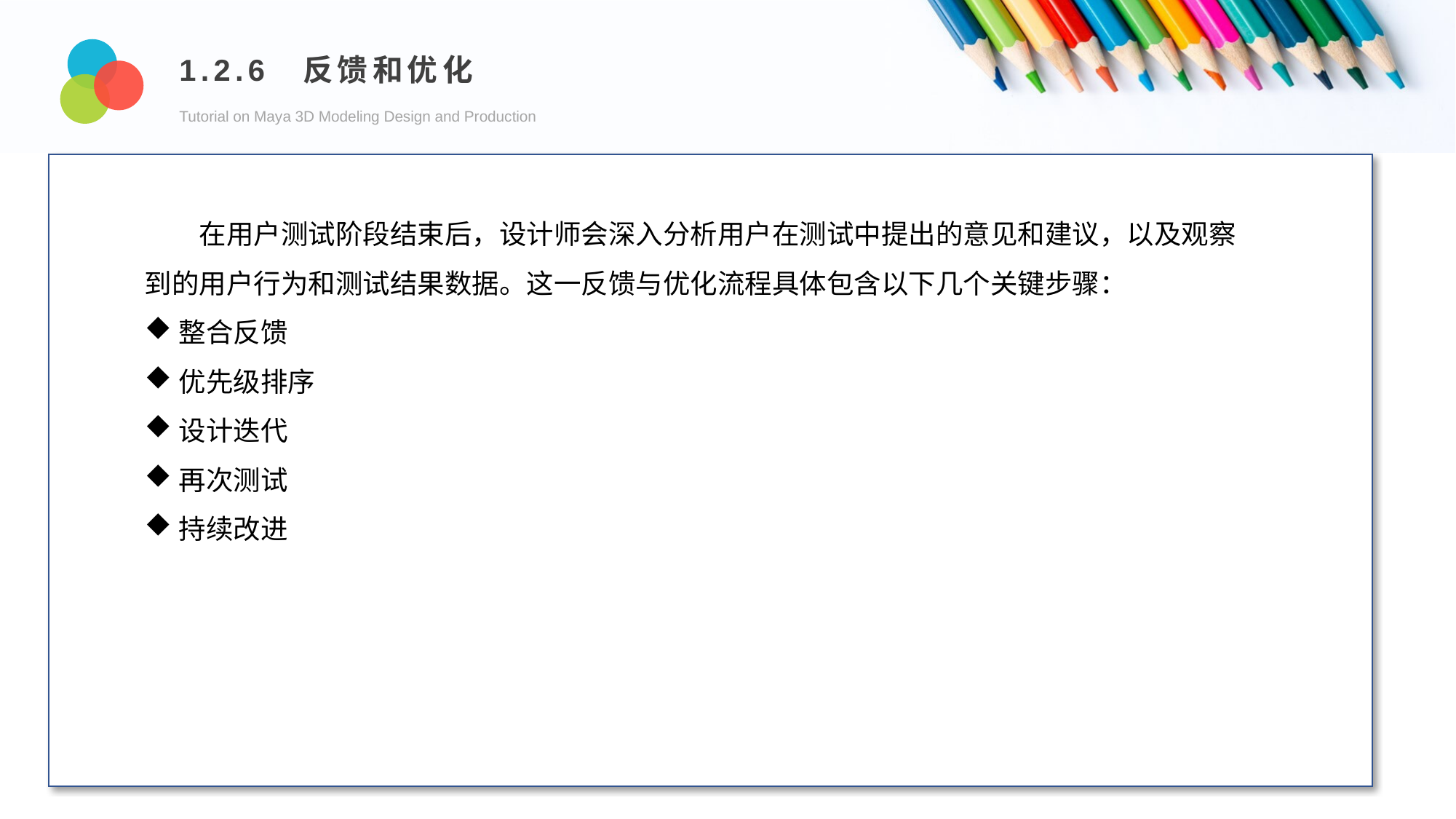

1.2.6  反馈和优化
Tutorial on Maya 3D Modeling Design and Production
Design and Production
在用户测试阶段结束后，设计师会深入分析用户在测试中提出的意见和建议，以及观察到的用户行为和测试结果数据。这一反馈与优化流程具体包含以下几个关键步骤：
整合反馈
优先级排序
设计迭代
再次测试
持续改进